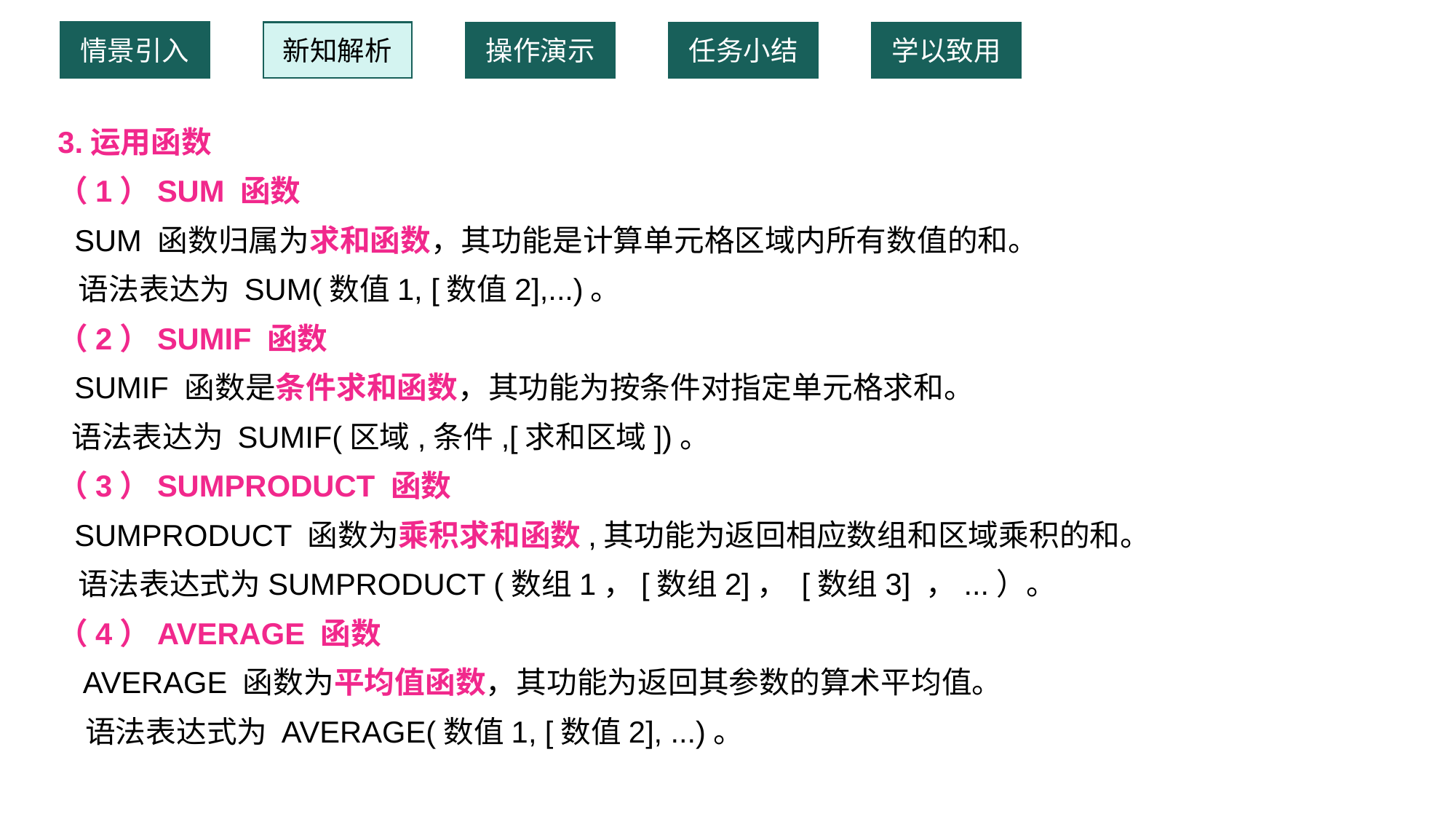

情景引入
新知解析
操作演示
任务小结
学以致用
3.运用函数
（1）SUM 函数
  SUM 函数归属为求和函数，其功能是计算单元格区域内所有数值的和。
  语法表达为 SUM(数值1, [数值2],...)。
（2）SUMIF 函数
  SUMIF 函数是条件求和函数，其功能为按条件对指定单元格求和。
 语法表达为 SUMIF(区域,条件,[求和区域])。
（3）SUMPRODUCT 函数
  SUMPRODUCT 函数为乘积求和函数,其功能为返回相应数组和区域乘积的和。
  语法表达式为SUMPRODUCT (数组1，[数组2]， [数组3] ，...）。
（4）AVERAGE 函数
   AVERAGE 函数为平均值函数，其功能为返回其参数的算术平均值。
   语法表达式为 AVERAGE(数值1, [数值2], ...)。